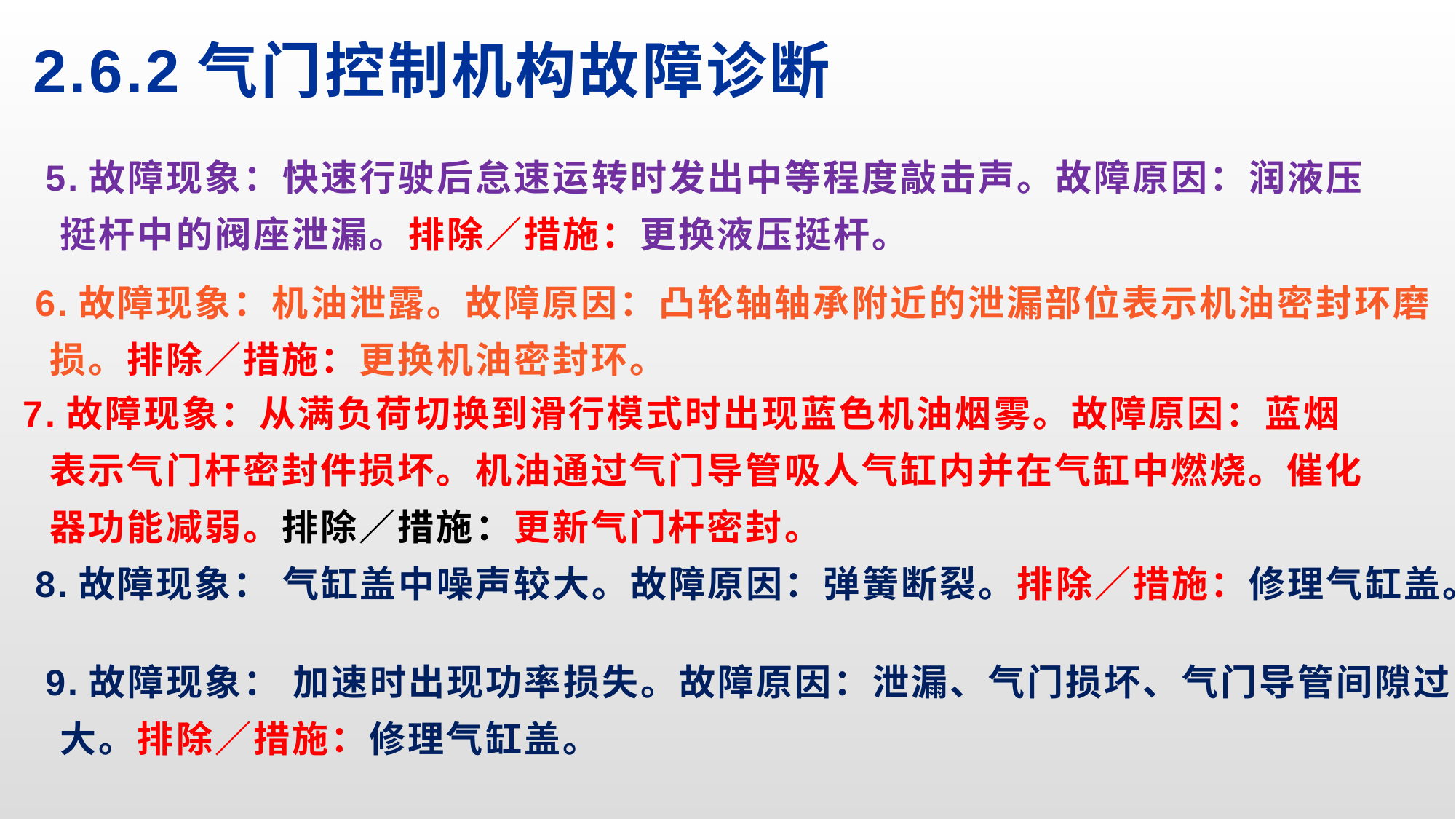

# 2.6.2气门控制机构故障诊断
 5.故障现象：快速行驶后怠速运转时发出中等程度敲击声。故障原因：润液压挺杆中的阀座泄漏。排除／措施：更换液压挺杆。

 6.故障现象：机油泄露。故障原因：凸轮轴轴承附近的泄漏部位表示机油密封环磨损。排除／措施：更换机油密封环。

7.故障现象：从满负荷切换到滑行模式时出现蓝色机油烟雾。故障原因：蓝烟表示气门杆密封件损坏。机油通过气门导管吸人气缸内并在气缸中燃烧。催化器功能减弱。排除／措施：更新气门杆密封。

 8.故障现象： 气缸盖中噪声较大。故障原因：弹簧断裂。排除／措施：修理气缸盖。

 9.故障现象： 加速时出现功率损失。故障原因：泄漏、气门损坏、气门导管间隙过大。排除／措施：修理气缸盖。